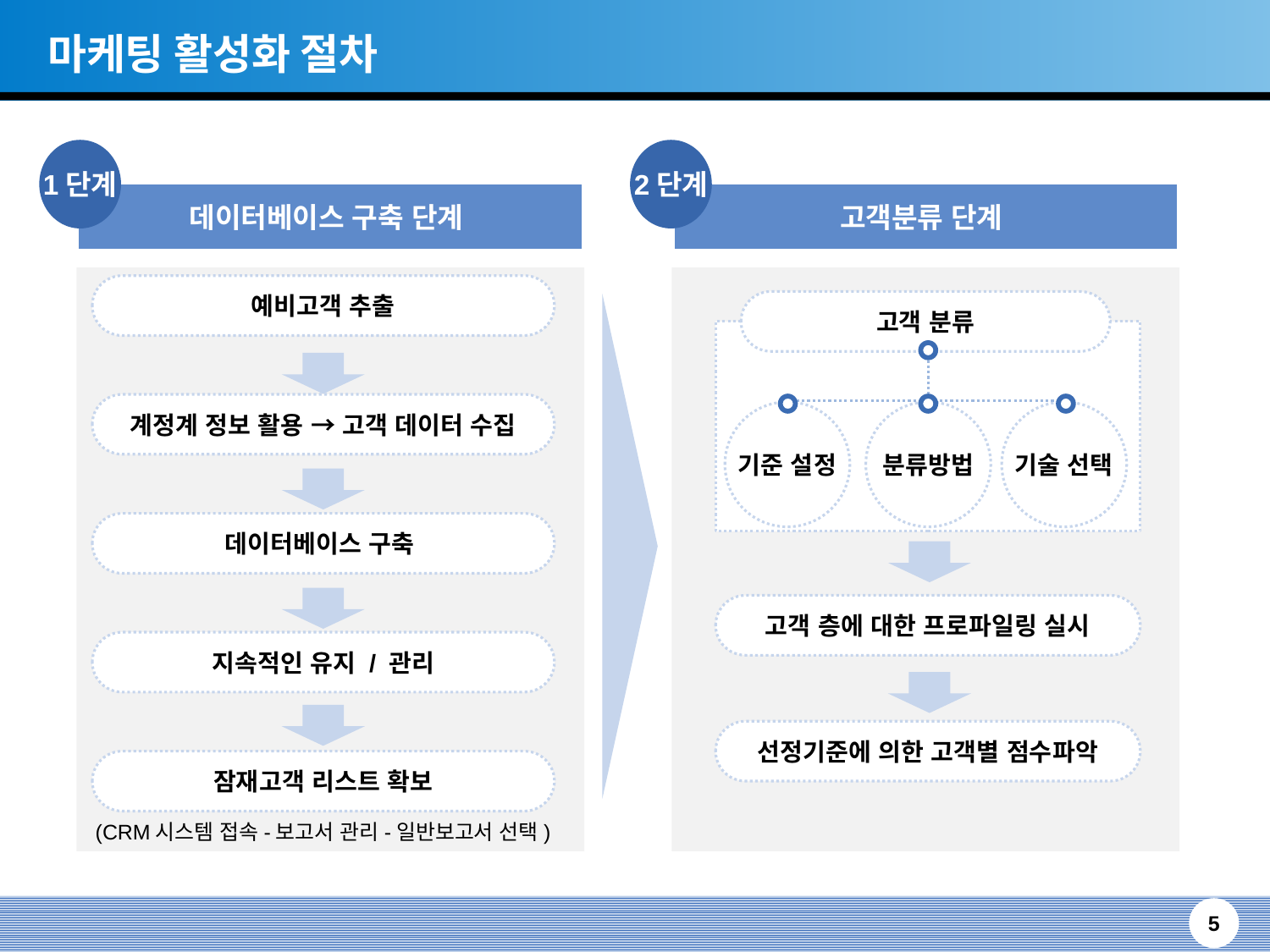

마케팅 활성화 절차

1단계
2단계
데이터베이스 구축 단계
고객분류 단계

예비고객 추출
고객 분류

계정계 정보 활용 → 고객 데이터 수집
기준 설정
분류방법
기술 선택

데이터베이스 구축

고객 층에 대한 프로파일링 실시
지속적인 유지 / 관리

선정기준에 의한 고객별 점수파악
잠재고객 리스트 확보
(CRM시스템 접속-보고서 관리-일반보고서 선택)

5